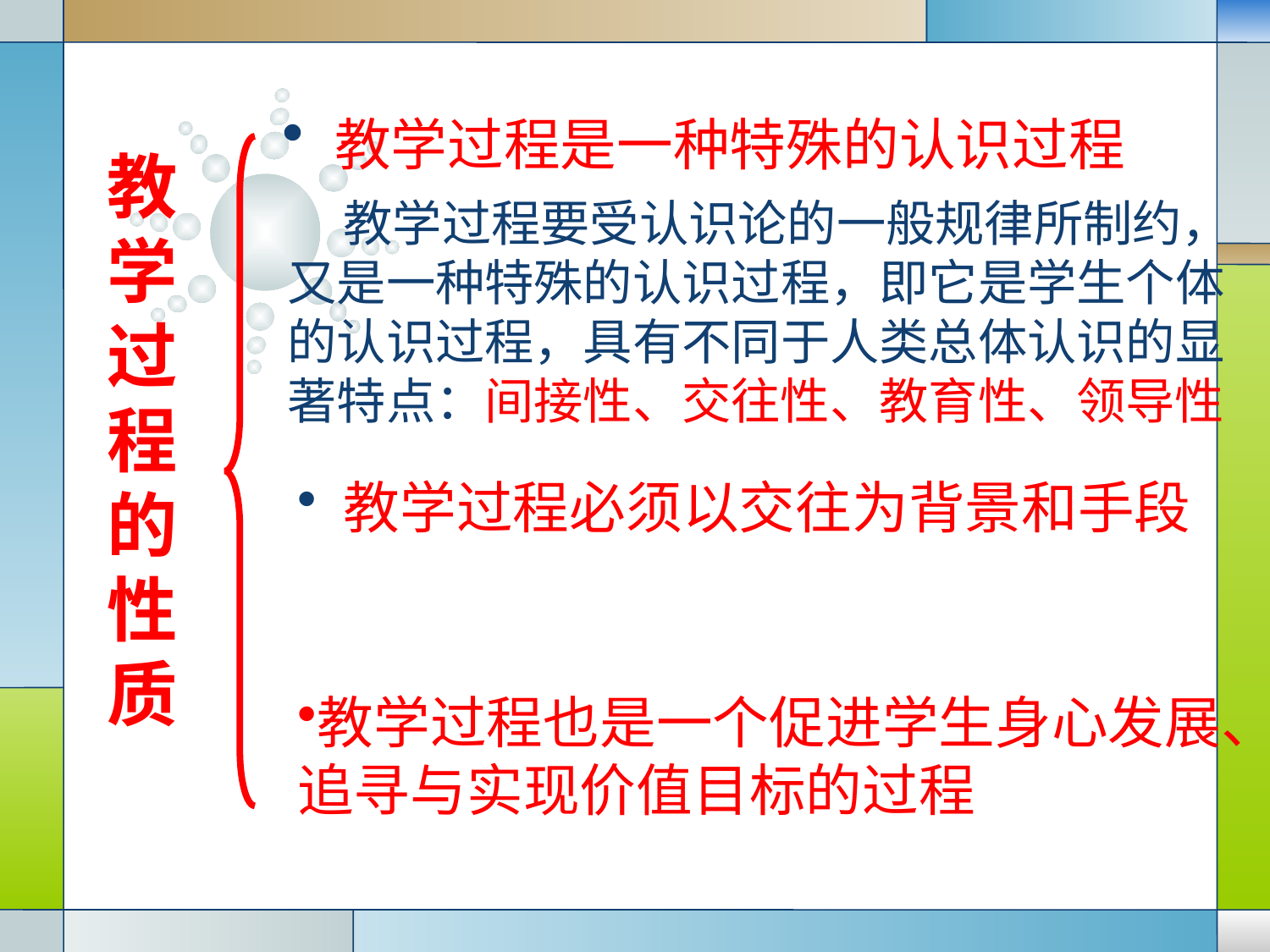

教学过程是一种特殊的认识过程
教学过程的性质

    教学过程要受认识论的一般规律所制约，又是一种特殊的认识过程，即它是学生个体的认识过程，具有不同于人类总体认识的显著特点：间接性、交往性、教育性、领导性
 教学过程必须以交往为背景和手段
教学过程也是一个促进学生身心发展、追寻与实现价值目标的过程